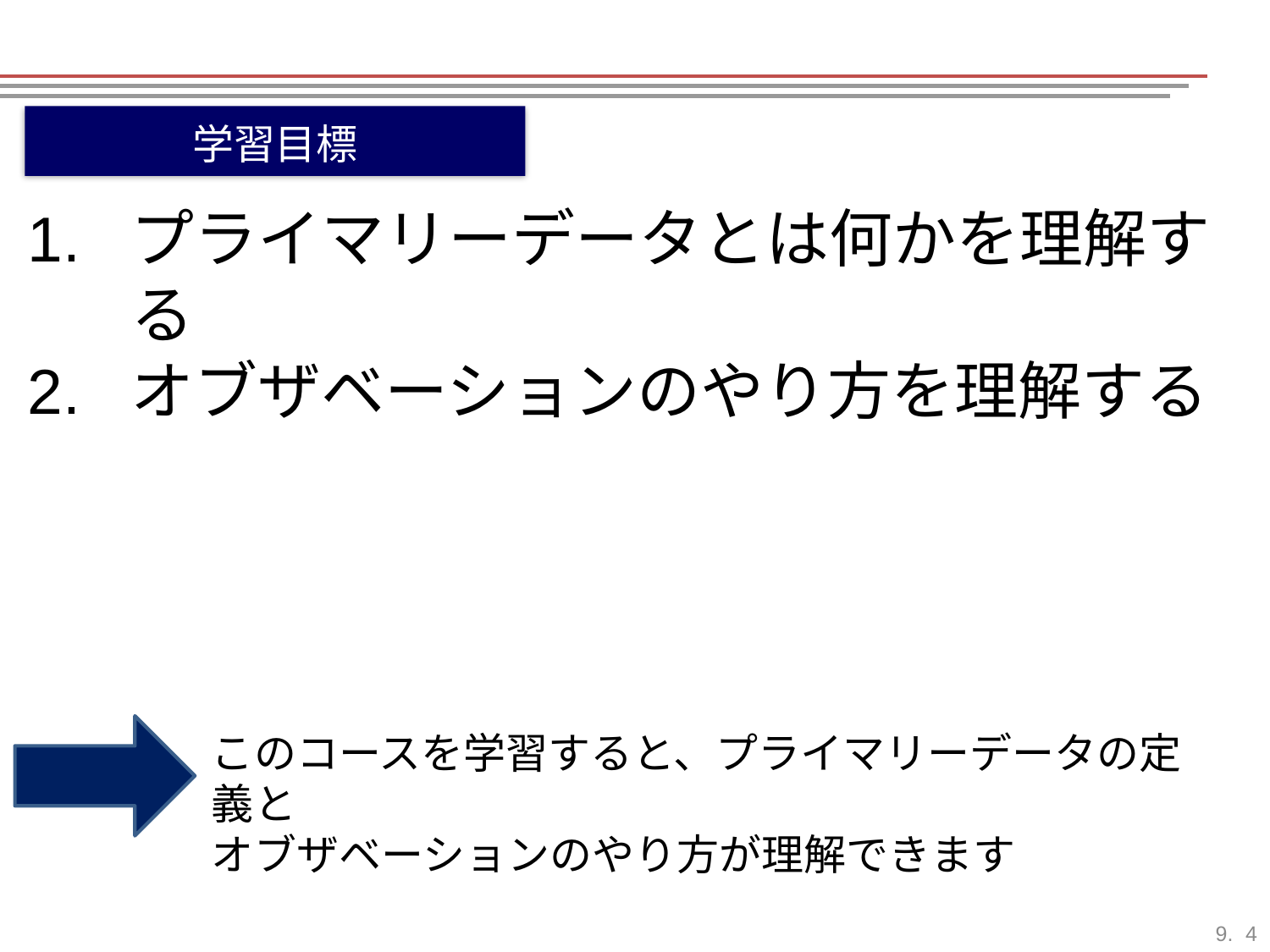

学習目標
プライマリーデータとは何かを理解する
オブザベーションのやり方を理解する

このコースを学習すると、プライマリーデータの定義と
オブザベーションのやり方が理解できます
4